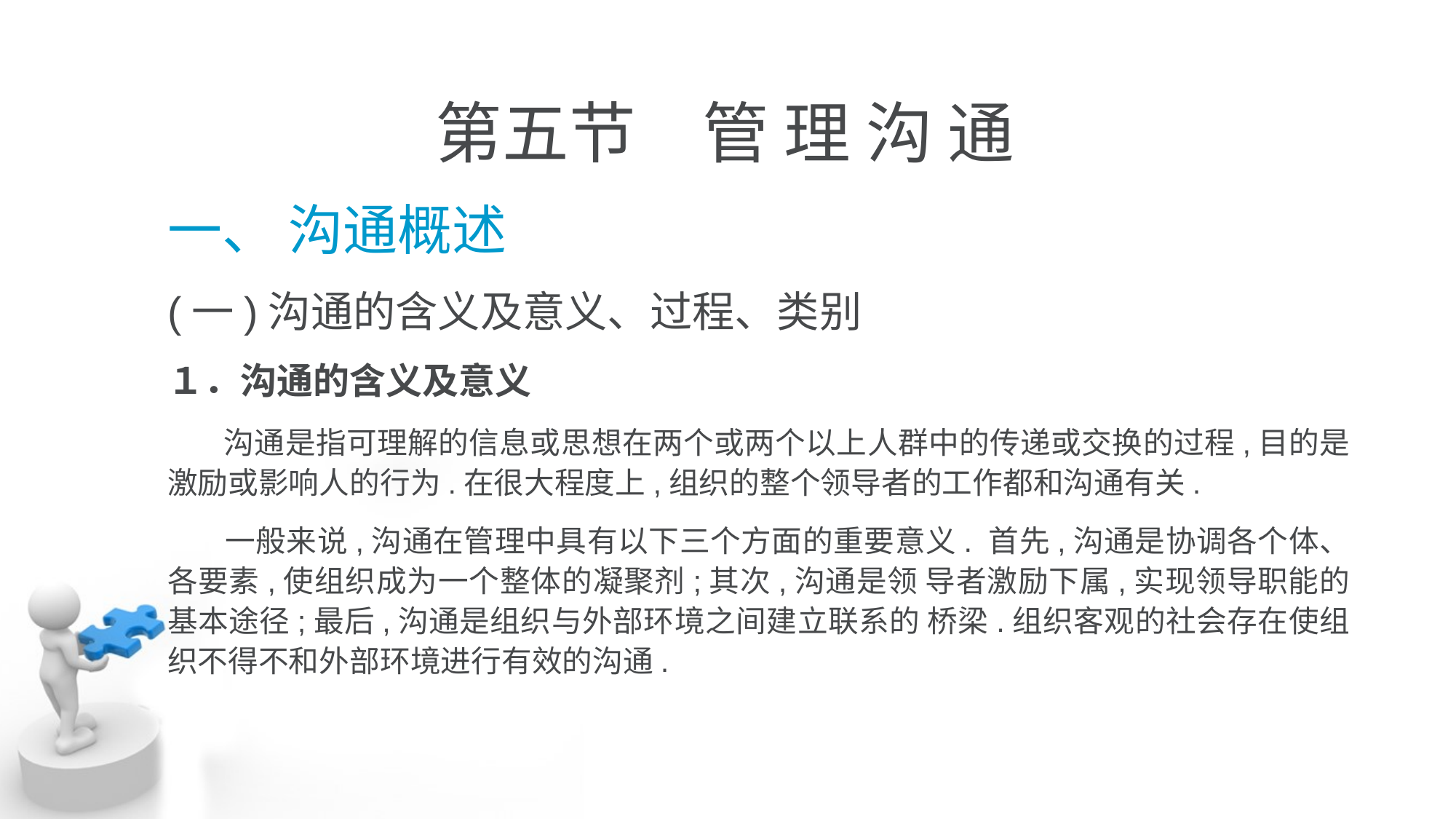

# 第五节　管 理 沟 通
一、 沟通概述
(一)沟通的含义及意义、过程、类别
１．沟通的含义及意义
       沟通是指可理解的信息或思想在两个或两个以上人群中的传递或交换的过程,目的是 激励或影响人的行为.在很大程度上,组织的整个领导者的工作都和沟通有关.
       一般来说,沟通在管理中具有以下三个方面的重要意义. 首先,沟通是协调各个体、各要素,使组织成为一个整体的凝聚剂;其次,沟通是领 导者激励下属,实现领导职能的基本途径;最后,沟通是组织与外部环境之间建立联系的 桥梁.组织客观的社会存在使组织不得不和外部环境进行有效的沟通.